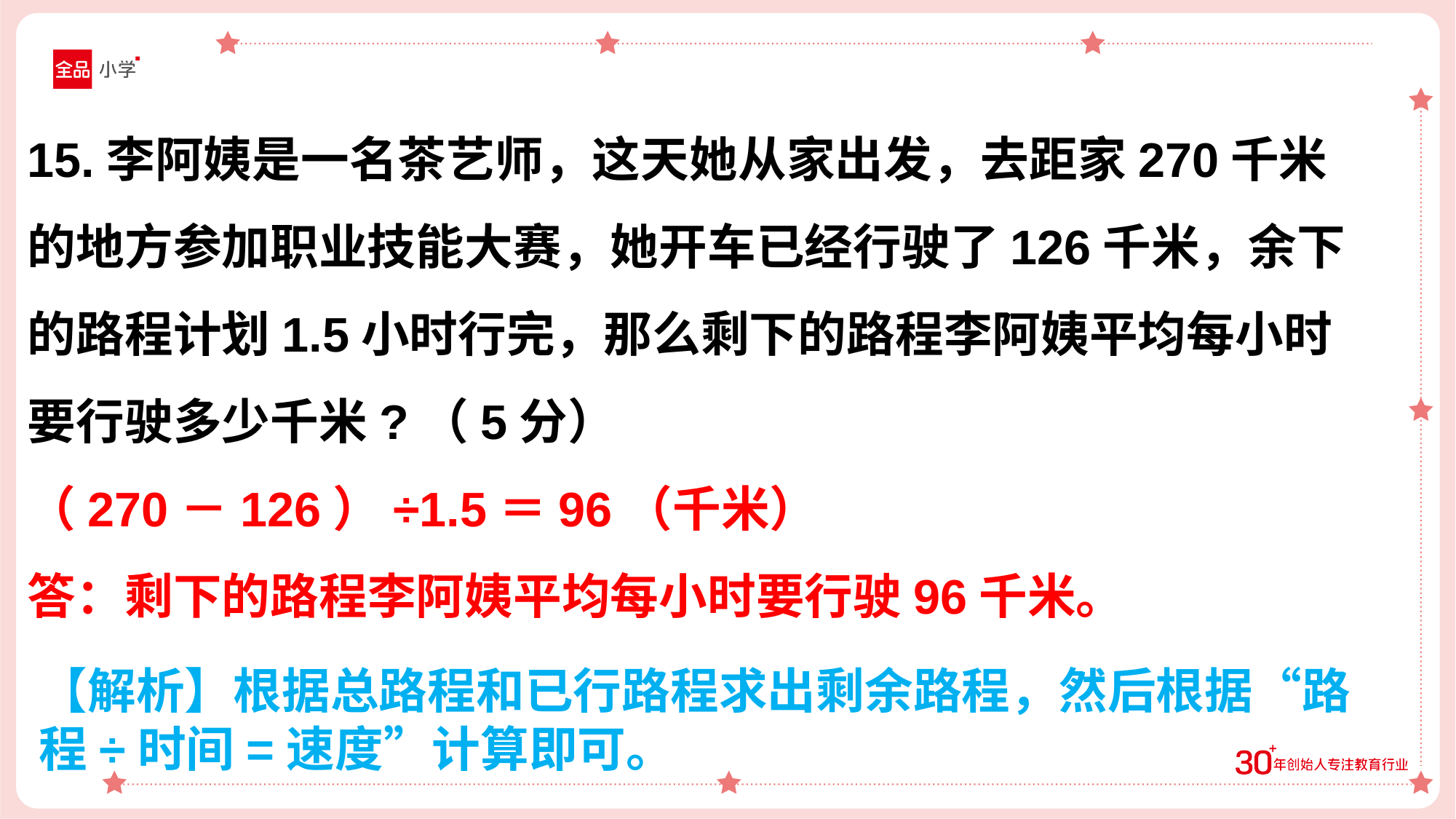

15.李阿姨是一名茶艺师，这天她从家出发，去距家270千米的地方参加职业技能大赛，她开车已经行驶了126千米，余下的路程计划1.5小时行完，那么剩下的路程李阿姨平均每小时要行驶多少千米?（5分）
（270－126）÷1.5＝96（千米）
答：剩下的路程李阿姨平均每小时要行驶96千米。

【解析】根据总路程和已行路程求出剩余路程，然后根据“路程÷时间=速度”计算即可。